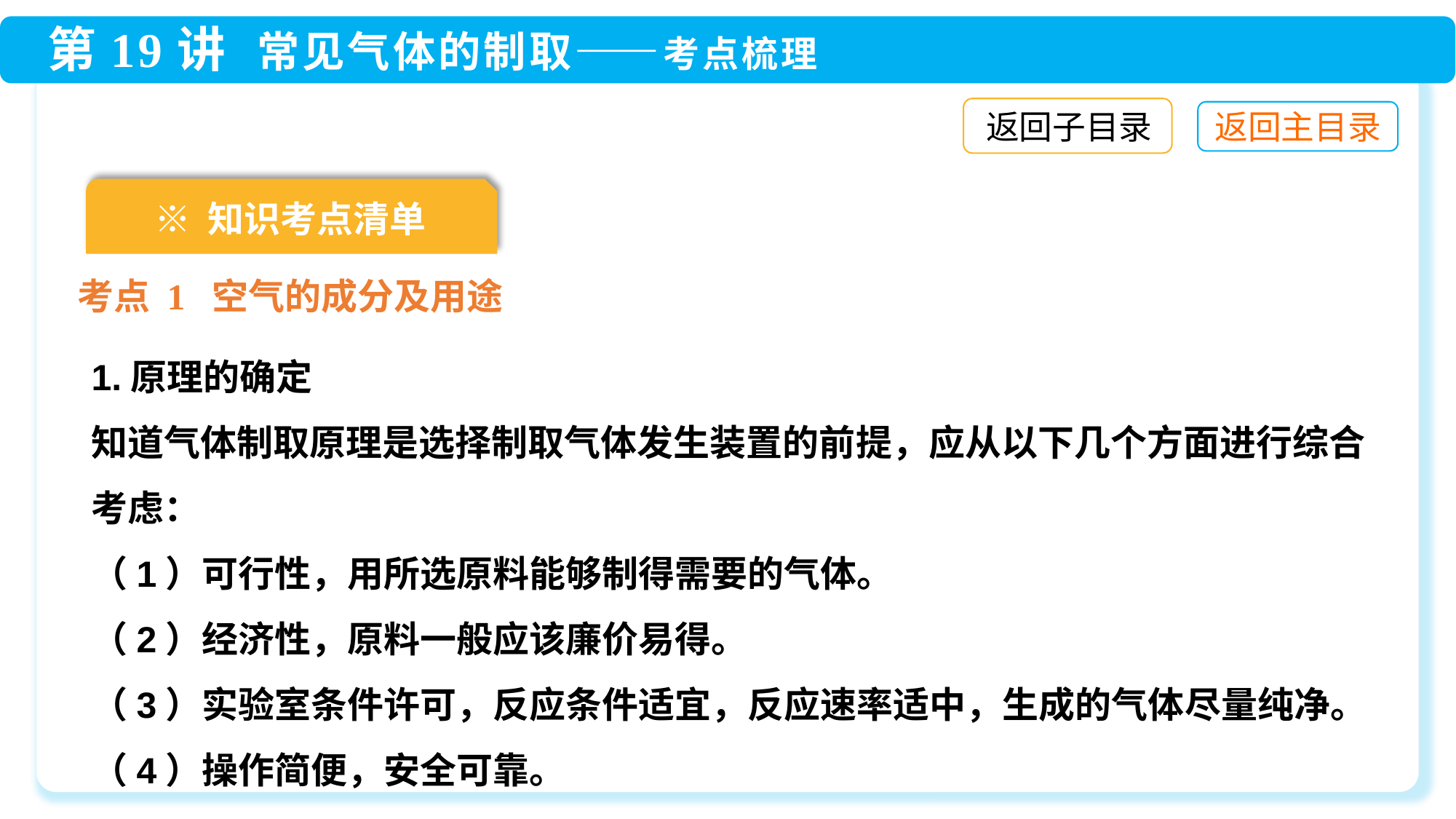

返回子目录
※ 知识考点清单
考点 1  空气的成分及用途

1.原理的确定
知道气体制取原理是选择制取气体发生装置的前提，应从以下几个方面进行综合考虑：
（1）可行性，用所选原料能够制得需要的气体。
（2）经济性，原料一般应该廉价易得。
（3）实验室条件许可，反应条件适宜，反应速率适中，生成的气体尽量纯净。
（4）操作简便，安全可靠。